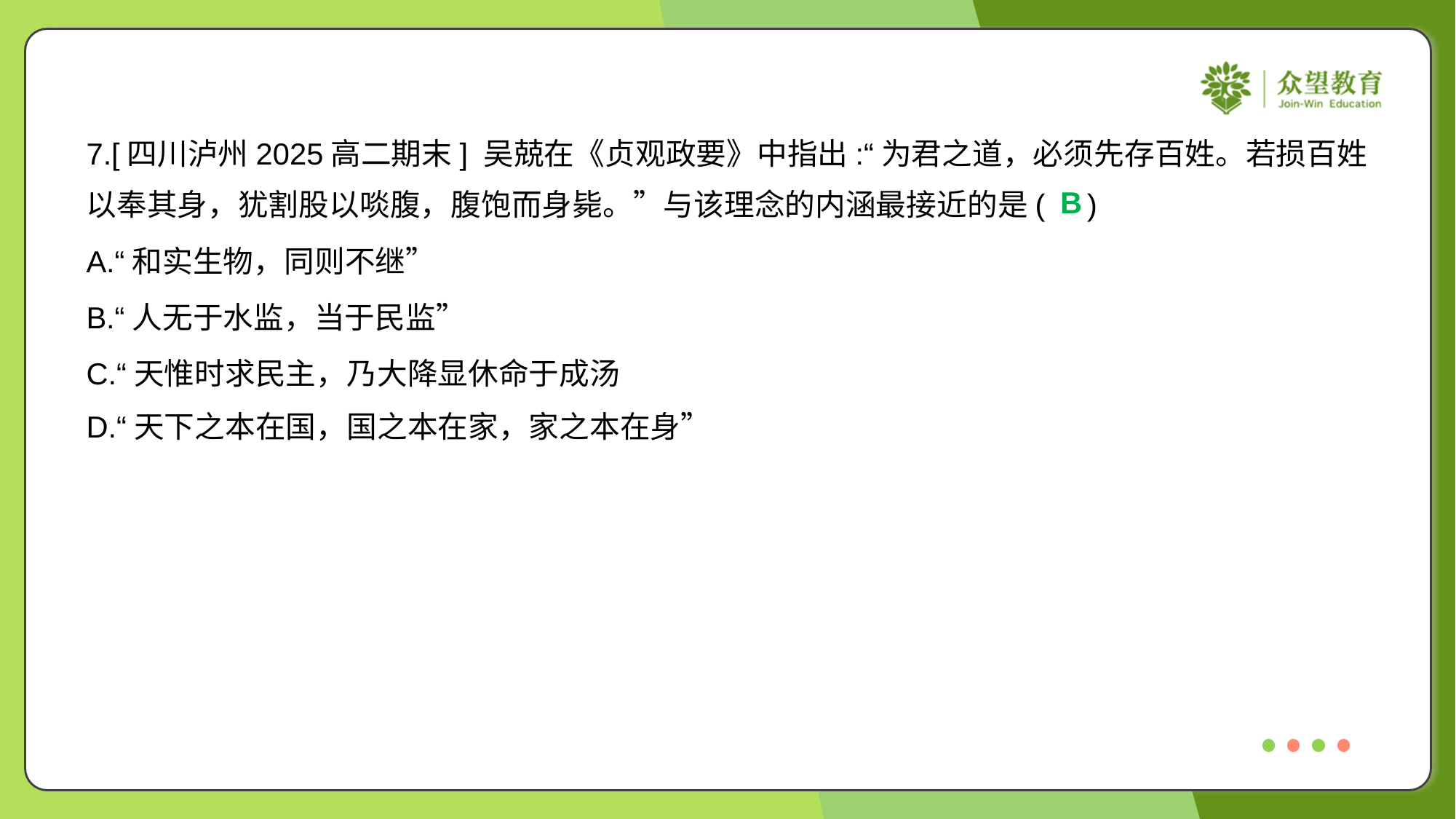

7.[四川泸州2025高二期末] 吴兢在《贞观政要》中指出:“为君之道，必须先存百姓。若损百姓
以奉其身，犹割股以啖腹，腹饱而身毙。”与该理念的内涵最接近的是(     )
B
A.“和实生物，同则不继”
B.“人无于水监，当于民监”
C.“天惟时求民主，乃大降显休命于成汤
D.“天下之本在国，国之本在家，家之本在身”